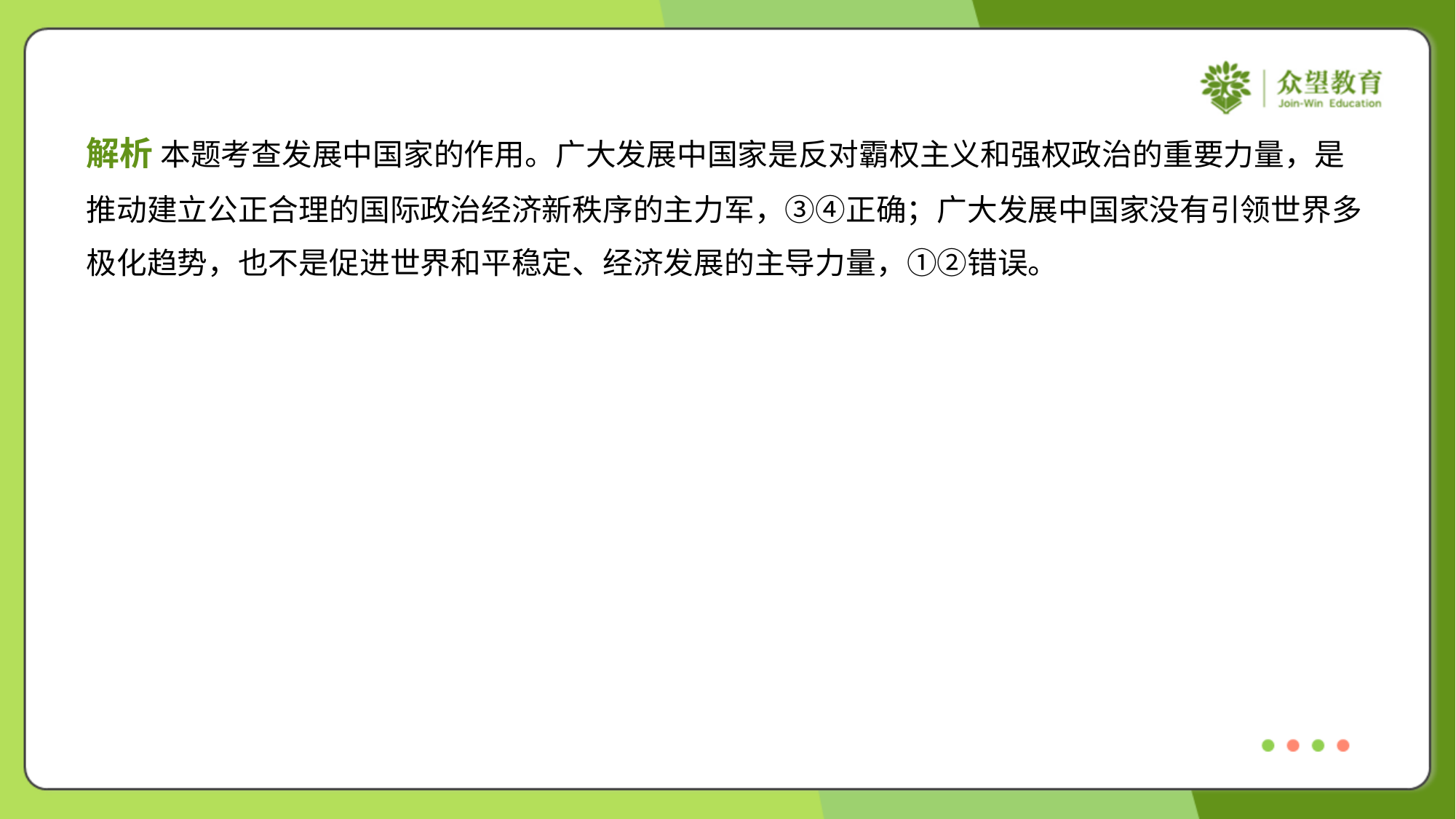

解析 本题考查发展中国家的作用。广大发展中国家是反对霸权主义和强权政治的重要力量，是
推动建立公正合理的国际政治经济新秩序的主力军，③④正确；广大发展中国家没有引领世界多
极化趋势，也不是促进世界和平稳定、经济发展的主导力量，①②错误。